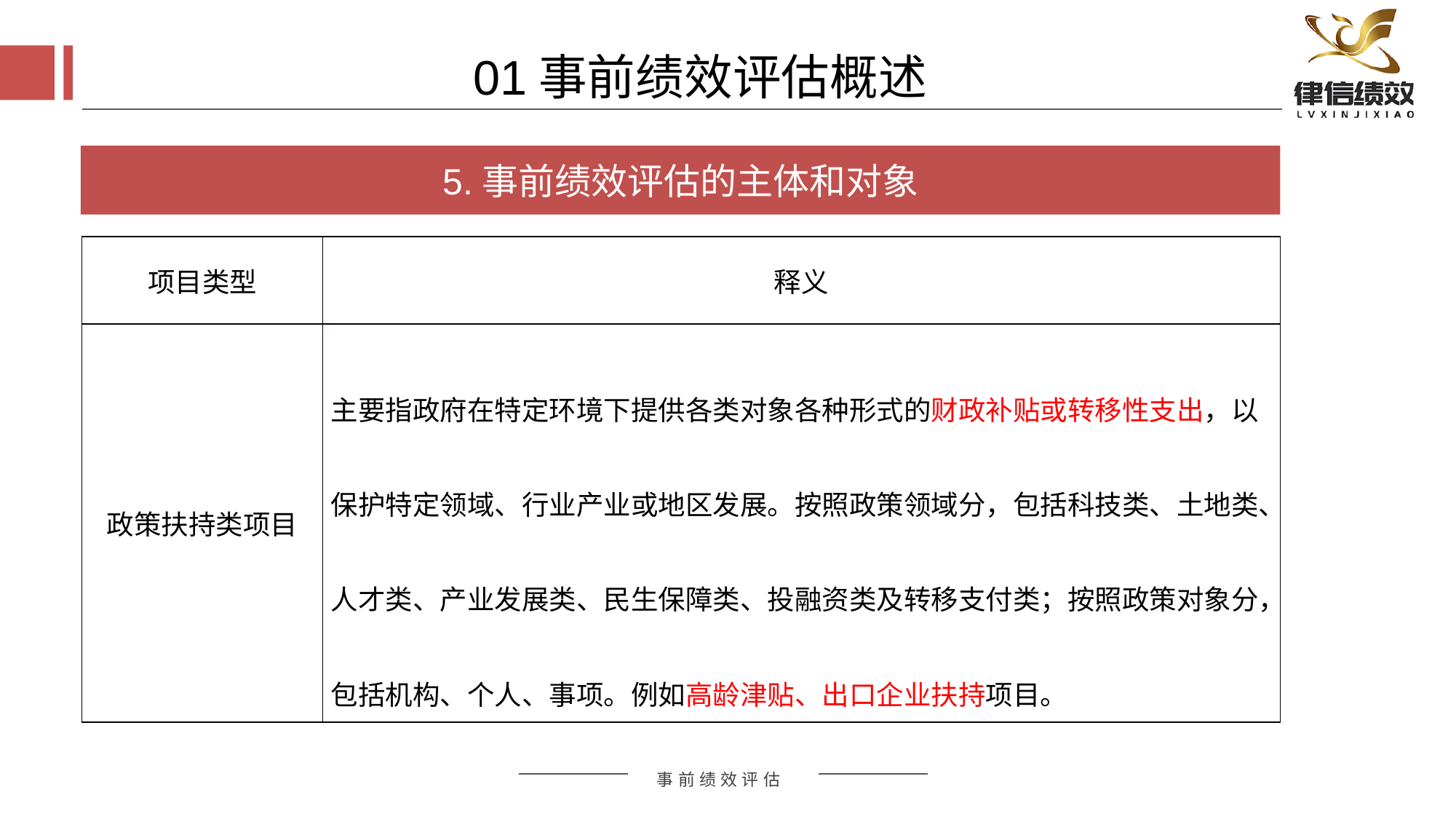

01事前绩效评估概述
5.事前绩效评估的主体和对象
| 项目类型 | 释义 |
| --- | --- |
| 政策扶持类项目 | 主要指政府在特定环境下提供各类对象各种形式的财政补贴或转移性支出，以保护特定领域、行业产业或地区发展。按照政策领域分，包括科技类、土地类、人才类、产业发展类、民生保障类、投融资类及转移支付类；按照政策对象分，包括机构、个人、事项。例如高龄津贴、出口企业扶持项目。 |